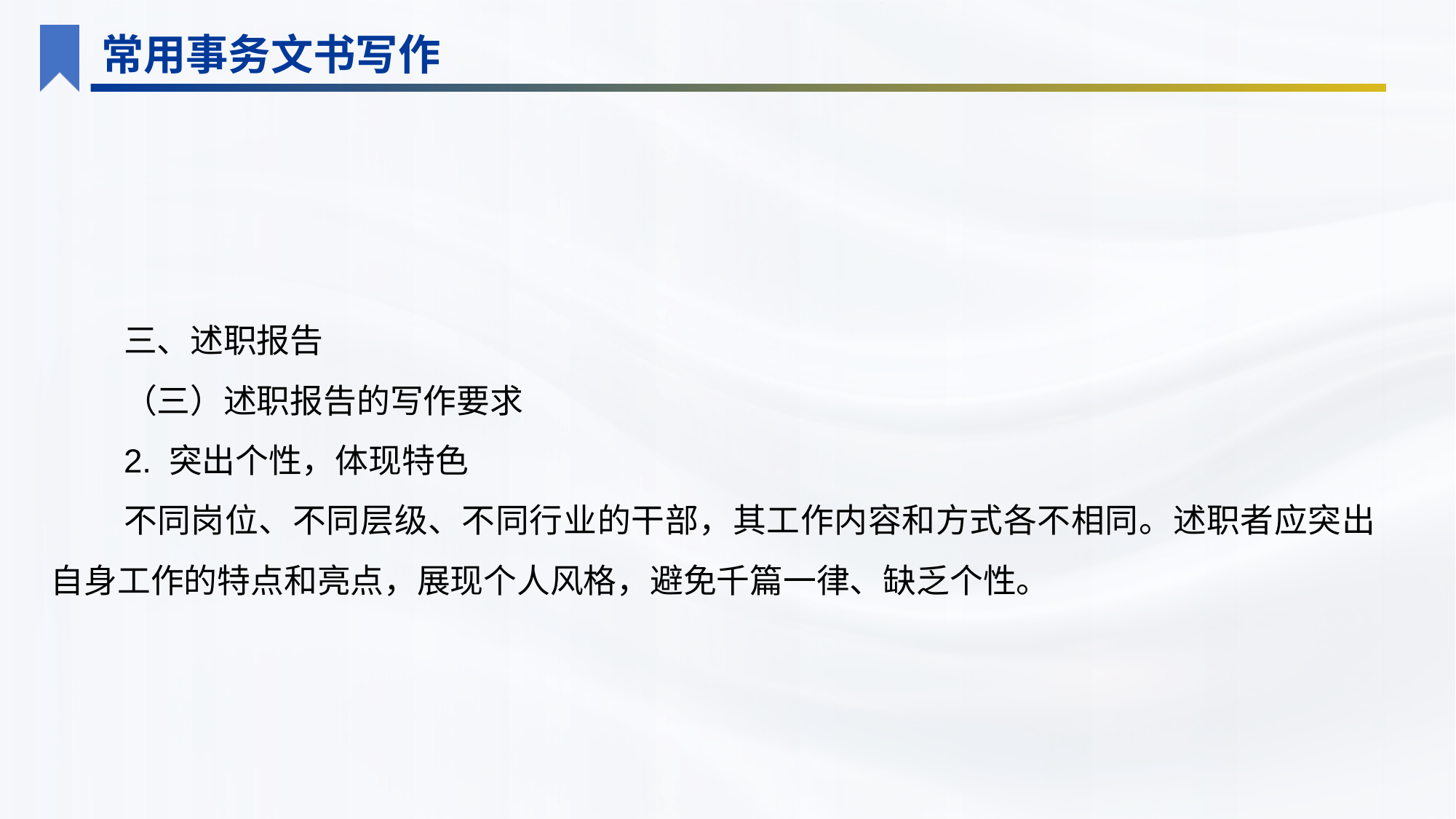

常用事务文书写作
三、述职报告
（三）述职报告的写作要求
2. 突出个性，体现特色
不同岗位、不同层级、不同行业的干部，其工作内容和方式各不相同。述职者应突出自身工作的特点和亮点，展现个人风格，避免千篇一律、缺乏个性。